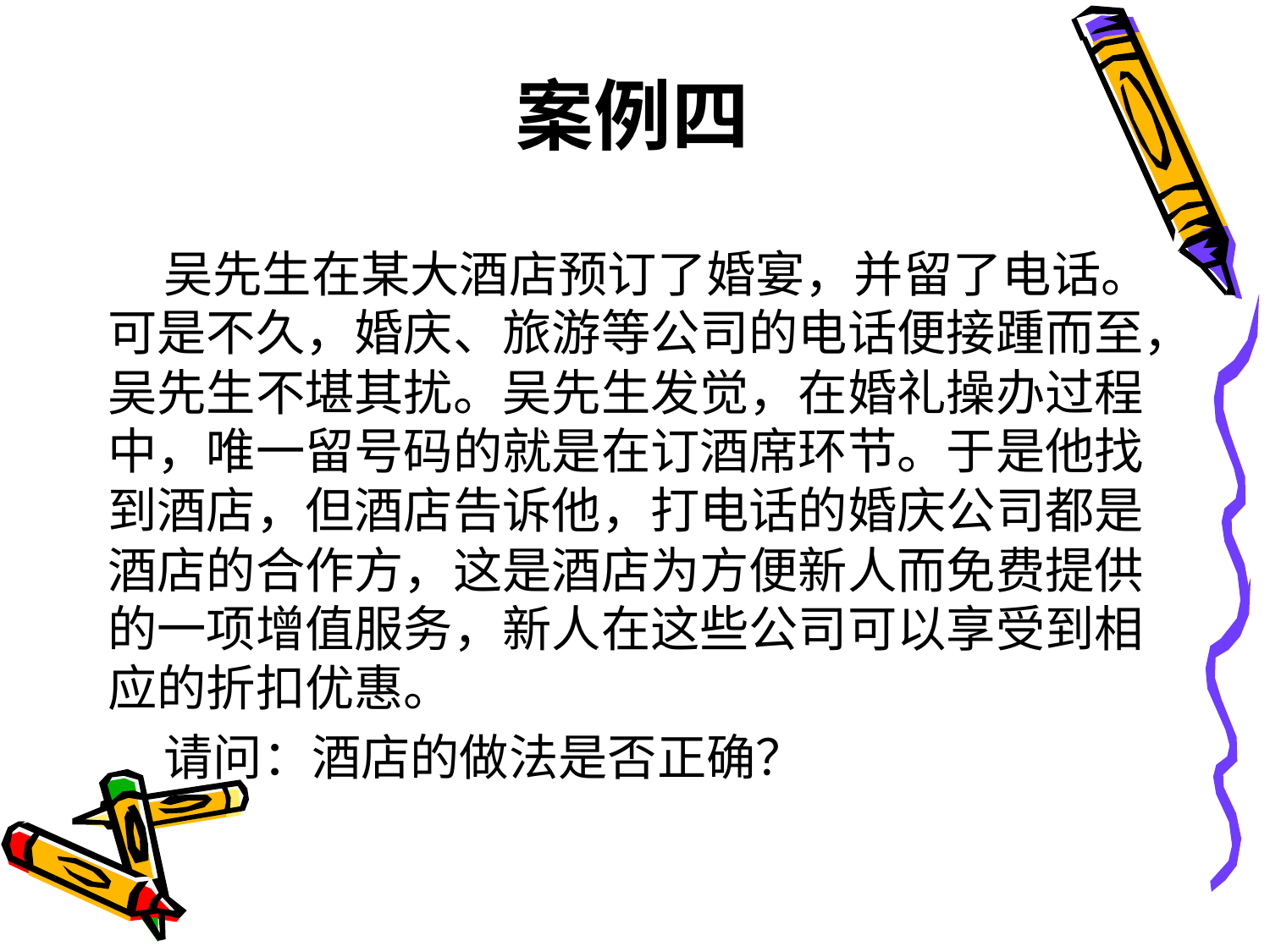

# 案例四
    吴先生在某大酒店预订了婚宴，并留了电话。可是不久，婚庆、旅游等公司的电话便接踵而至，吴先生不堪其扰。吴先生发觉，在婚礼操办过程中，唯一留号码的就是在订酒席环节。于是他找到酒店，但酒店告诉他，打电话的婚庆公司都是酒店的合作方，这是酒店为方便新人而免费提供的一项增值服务，新人在这些公司可以享受到相应的折扣优惠。
    请问：酒店的做法是否正确？